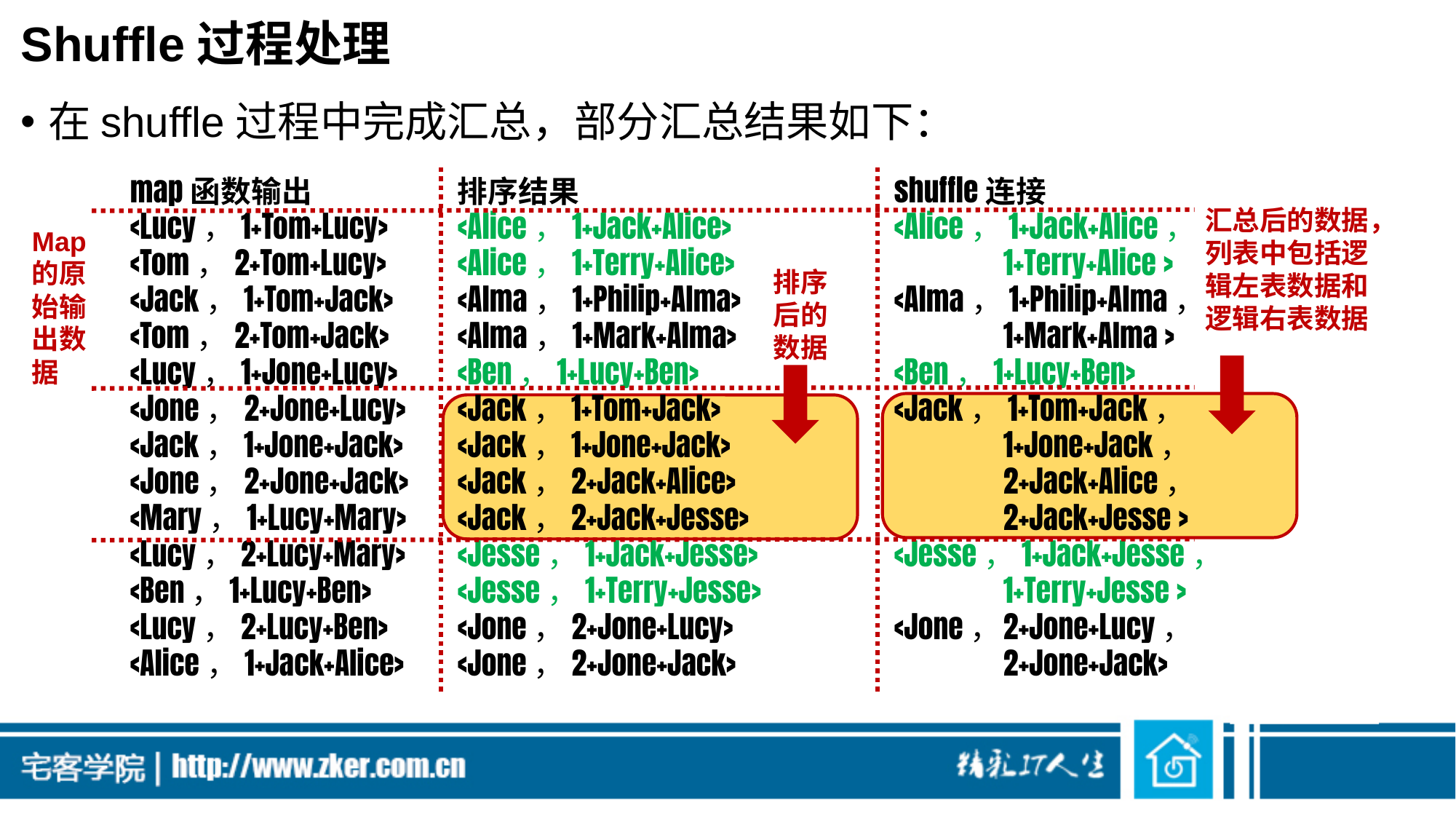

# Shuffle过程处理
在shuffle过程中完成汇总，部分汇总结果如下：
map函数输出		排序结果			shuffle连接
<Lucy，1+Tom+Lucy> 	<Alice，1+Jack+Alice> 		<Alice，1+Jack+Alice，
<Tom，2+Tom+Lucy> 	<Alice，1+Terry+Alice> 	      		1+Terry+Alice >
<Jack，1+Tom+Jack> 	<Alma，1+Philip+Alma> 	     	<Alma，1+Philip+Alma，
<Tom，2+Tom+Jack> 	<Alma，1+Mark+Alma> 	      		1+Mark+Alma >
<Lucy，1+Jone+Lucy> 	<Ben，1+Lucy+Ben> 		<Ben，1+Lucy+Ben>
<Jone，2+Jone+Lucy> 	<Jack，1+Tom+Jack> 		<Jack，1+Tom+Jack，
<Jack，1+Jone+Jack> 	<Jack，1+Jone+Jack> 	     		1+Jone+Jack，
<Jone，2+Jone+Jack> 	<Jack，2+Jack+Alice> 	       		2+Jack+Alice，
<Mary，1+Lucy+Mary> 	<Jack，2+Jack+Jesse> 	       		2+Jack+Jesse >
<Lucy，2+Lucy+Mary> 	<Jesse，1+Jack+Jesse> 		<Jesse，1+Jack+Jesse，
<Ben，1+Lucy+Ben> 	<Jesse，1+Terry+Jesse> 	        		1+Terry+Jesse >
<Lucy，2+Lucy+Ben> 	<Jone，2+Jone+Lucy> 		<Jone，	2+Jone+Lucy，
<Alice，1+Jack+Alice> 	<Jone，2+Jone+Jack> 	        		2+Jone+Jack>
汇总后的数据，列表中包括逻辑左表数据和逻辑右表数据
Map的原始输出数据
排序后的数据